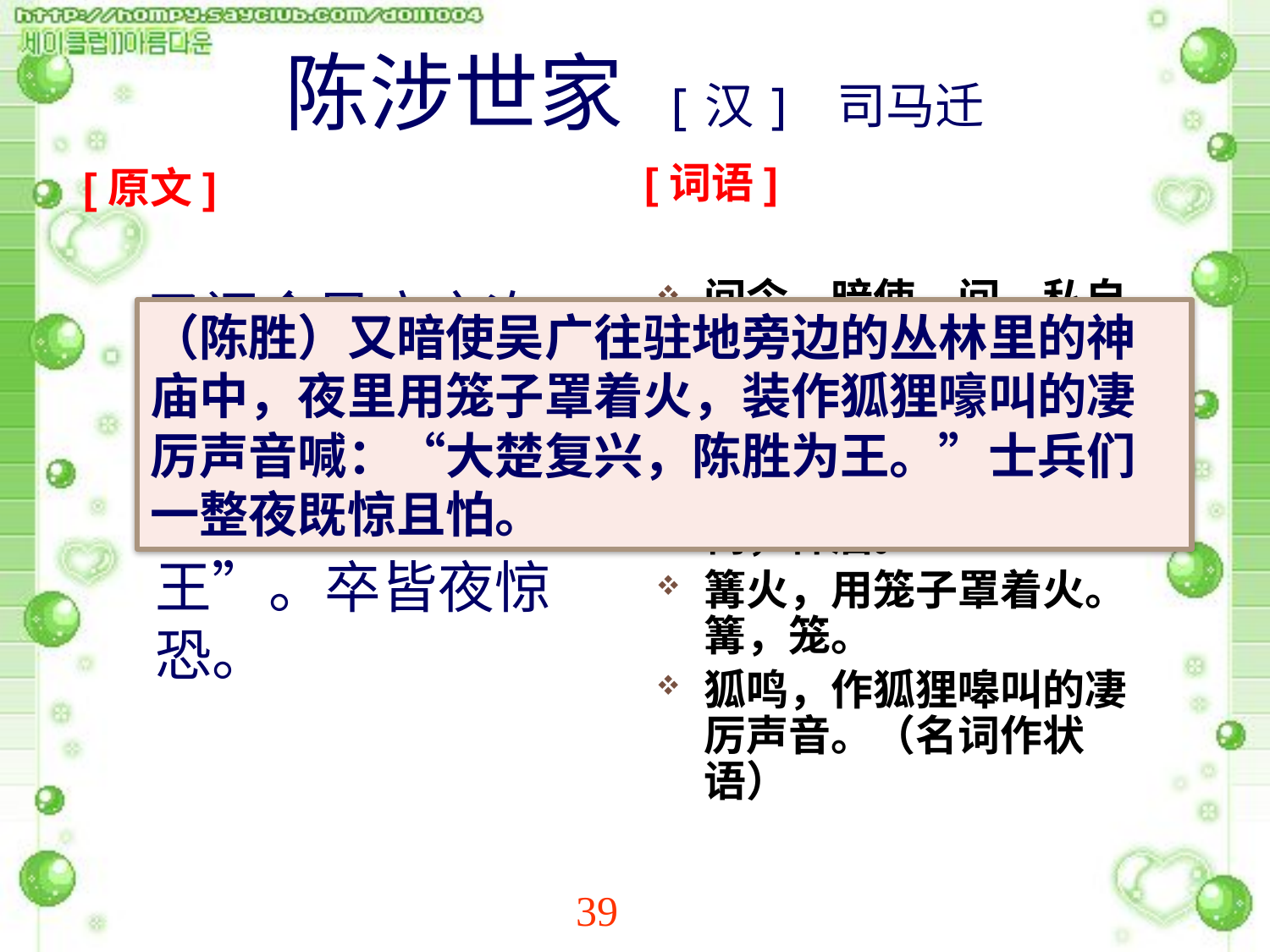

# 陈涉世家 [汉] 司马迁
[词语]
[原文]

间令，暗使。间，私自，偷着。
往驻地旁边的丛林里的神庙中。次，停留。次所，指军队驻扎的地方。祠，神庙。
篝火，用笼子罩着火。篝，笼。
狐鸣，作狐狸嗥叫的凄厉声音。（名词作状语）

  又间令吴广之次所旁丛祠中，夜篝火，狐鸣呼曰：“大楚兴，陈胜王”。卒皆夜惊恐。
（陈胜）又暗使吴广往驻地旁边的丛林里的神庙中，夜里用笼子罩着火，装作狐狸嚎叫的凄厉声音喊：“大楚复兴，陈胜为王。”士兵们一整夜既惊且怕。
●

●
●
●
●
39